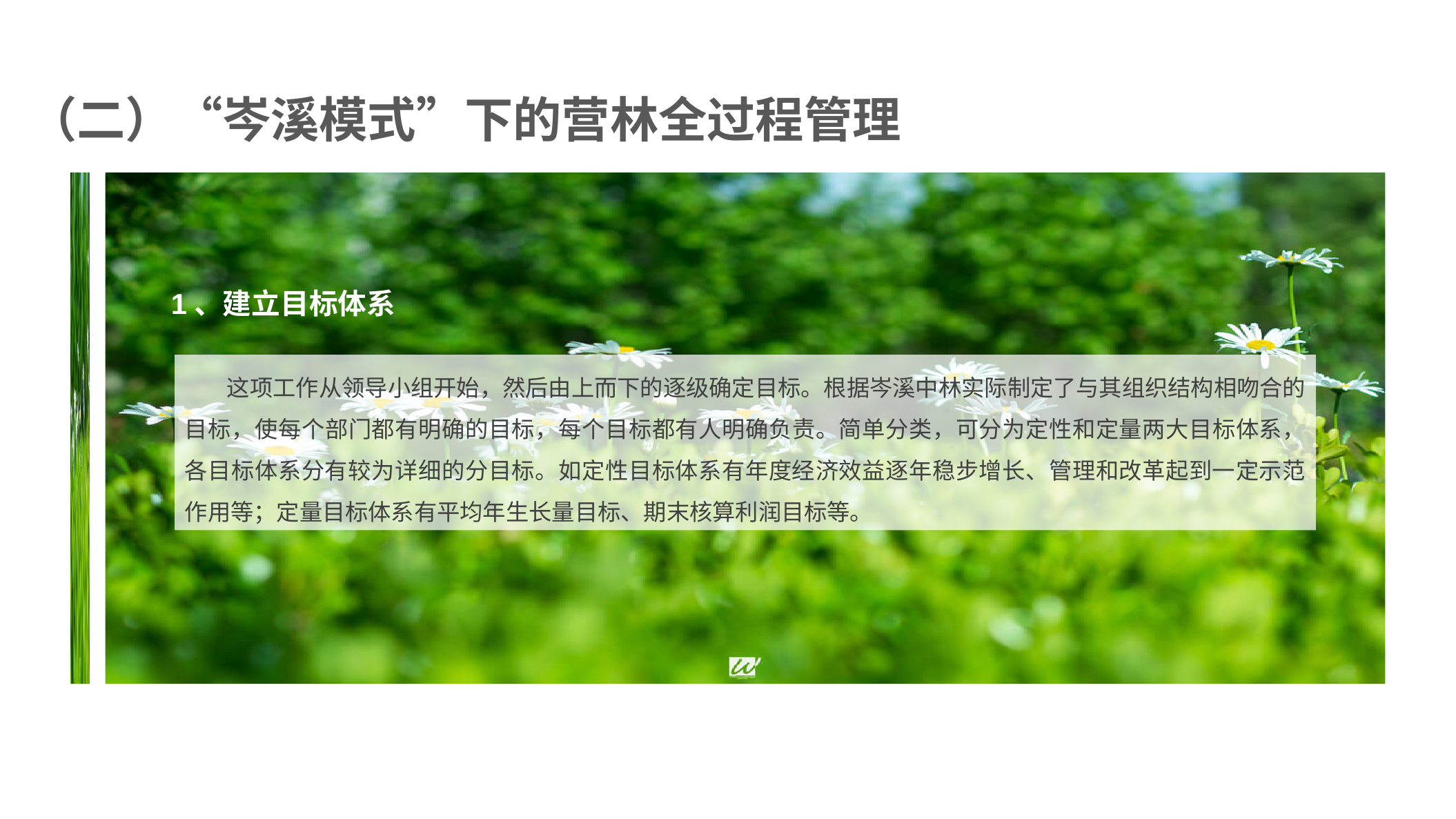

（二）“岑溪模式”下的营林全过程管理

1、建立目标体系
       这项工作从领导小组开始，然后由上而下的逐级确定目标。根据岑溪中林实际制定了与其组织结构相吻合的目标，使每个部门都有明确的目标，每个目标都有人明确负责。简单分类，可分为定性和定量两大目标体系，各目标体系分有较为详细的分目标。如定性目标体系有年度经济效益逐年稳步增长、管理和改革起到一定示范作用等；定量目标体系有平均年生长量目标、期末核算利润目标等。